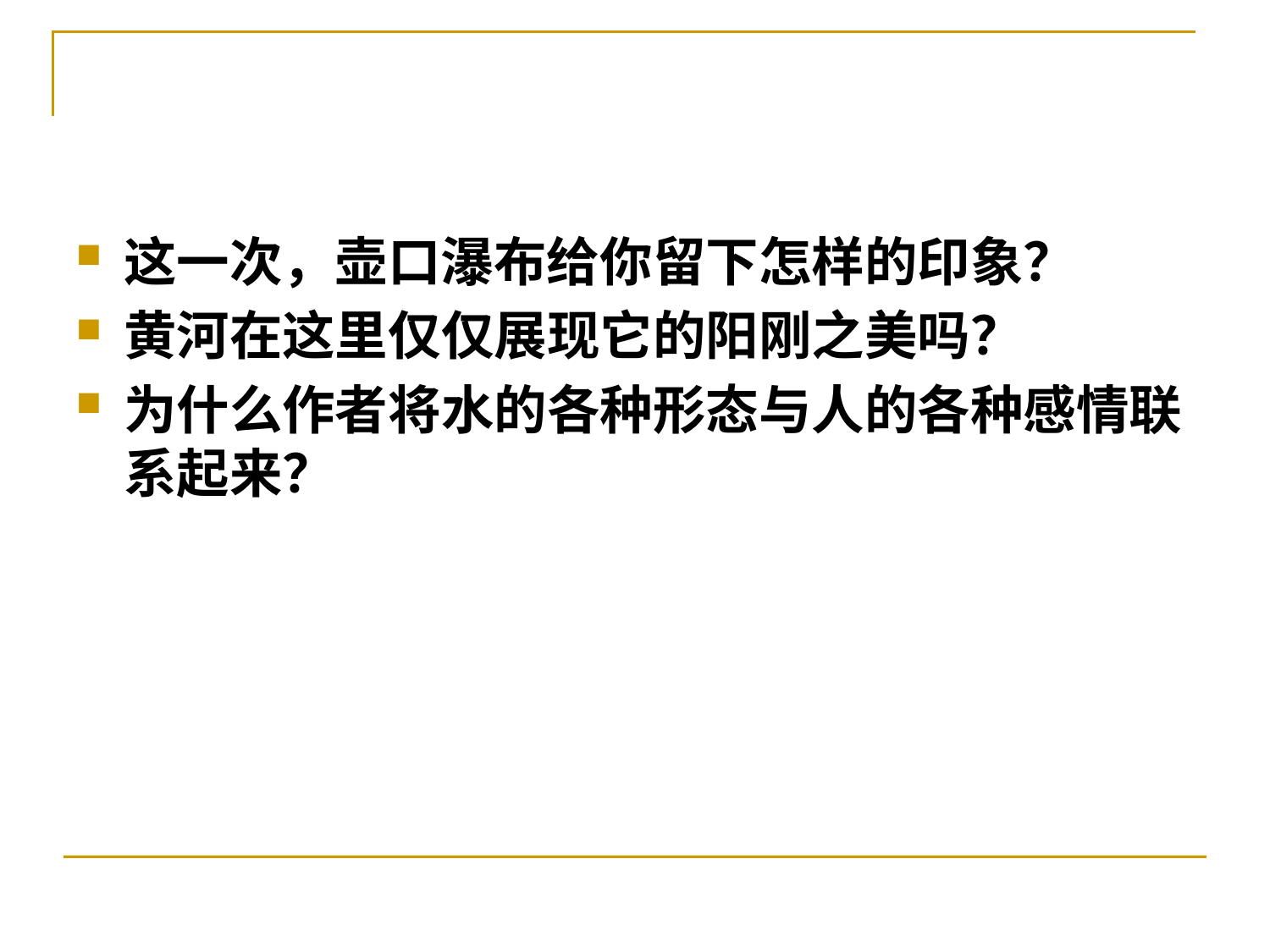

这一次，壶口瀑布给你留下怎样的印象？
黄河在这里仅仅展现它的阳刚之美吗？
为什么作者将水的各种形态与人的各种感情联系起来？